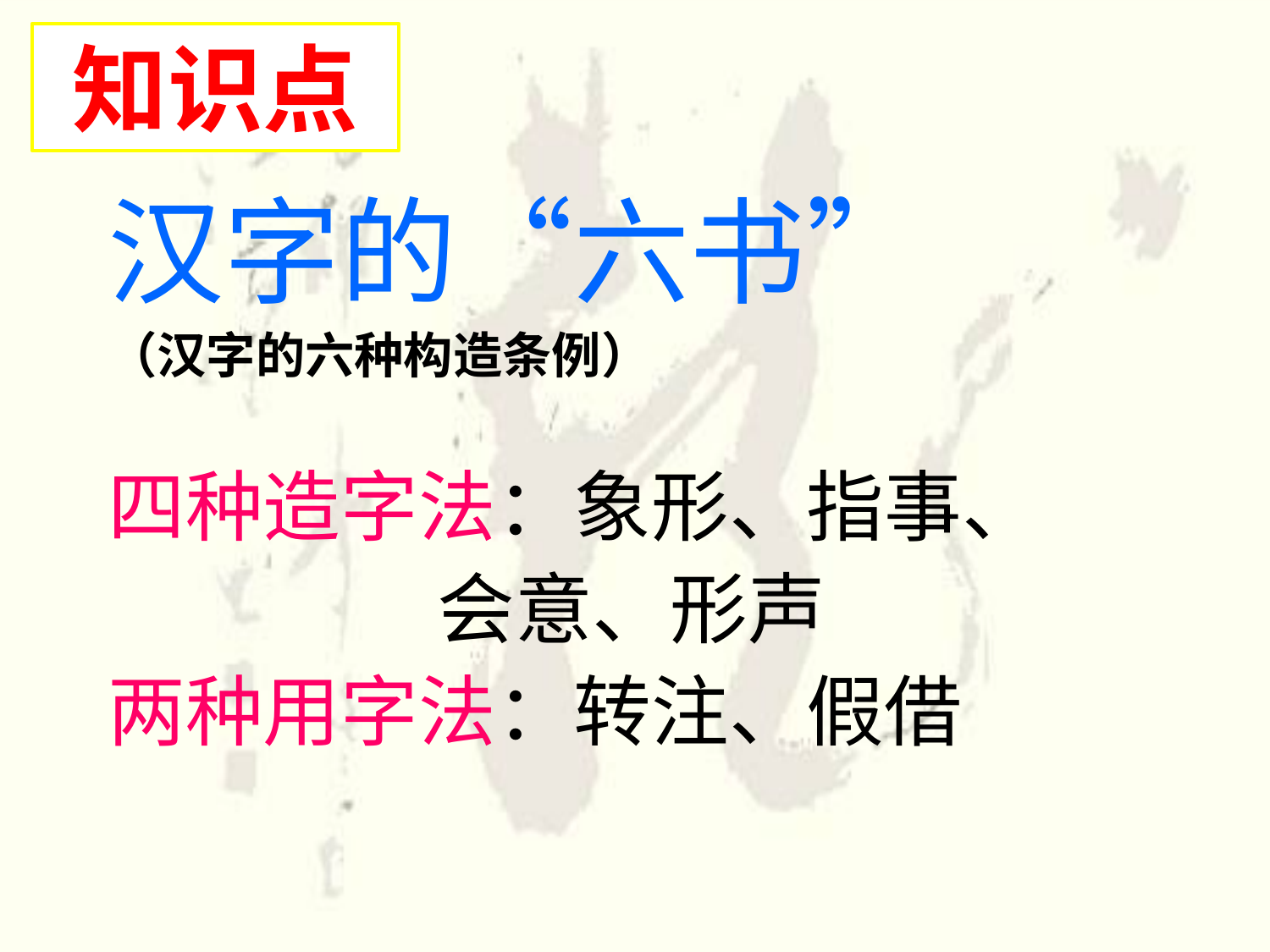

知识点
# 汉字的“六书” （汉字的六种构造条例） 四种造字法：象形、指事、 会意、形声 两种用字法：转注、假借